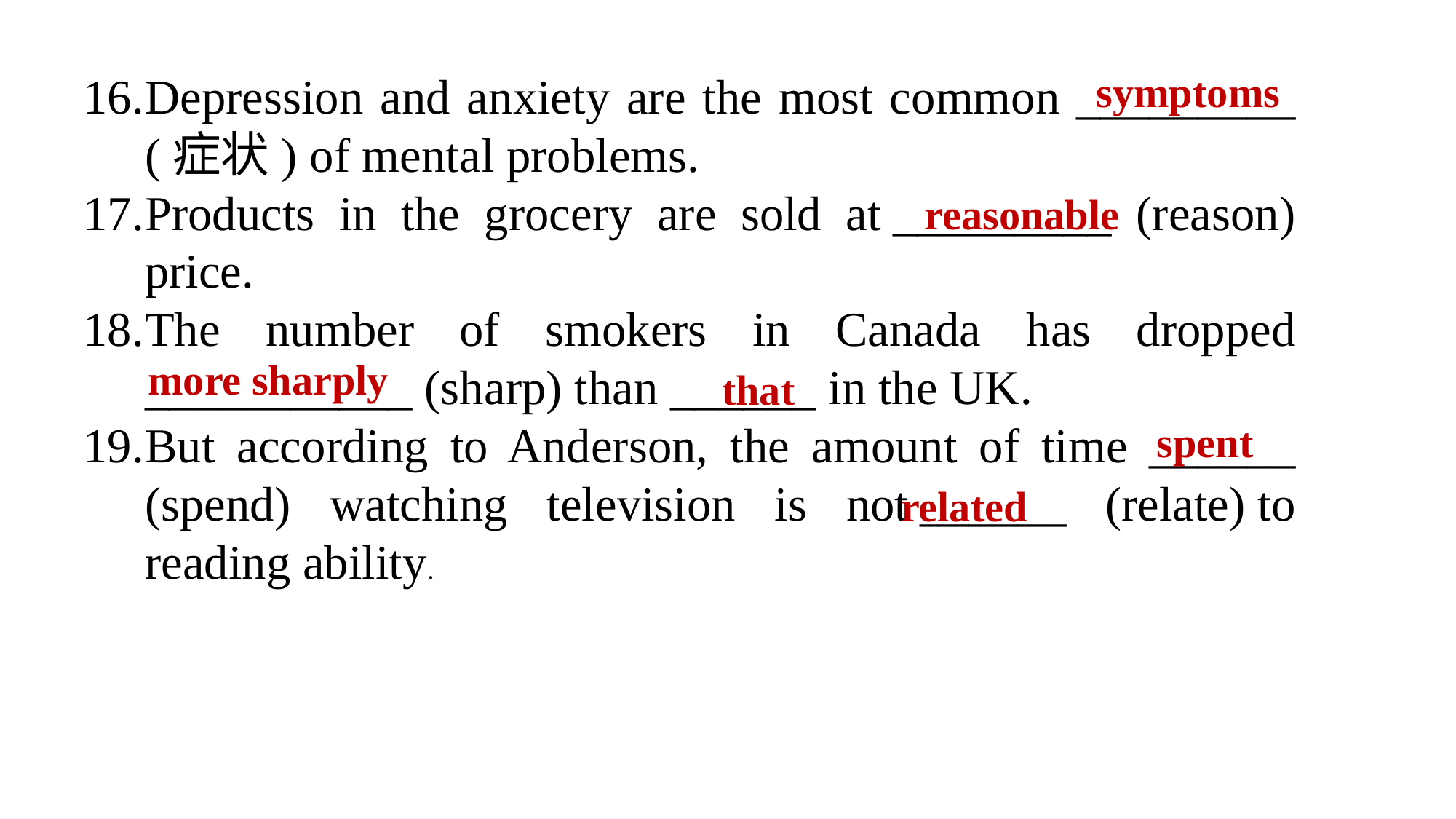

Depression and anxiety are the most common _________ (症状) of mental problems.
Products in the grocery are sold at _________ (reason) price.
The number of smokers in Canada has dropped ___________ (sharp) than ______ in the UK.
But according to Anderson, the amount of time ______ (spend) watching television is not ______ (relate) to reading ability.
symptoms
reasonable
more sharply
that
spent
related